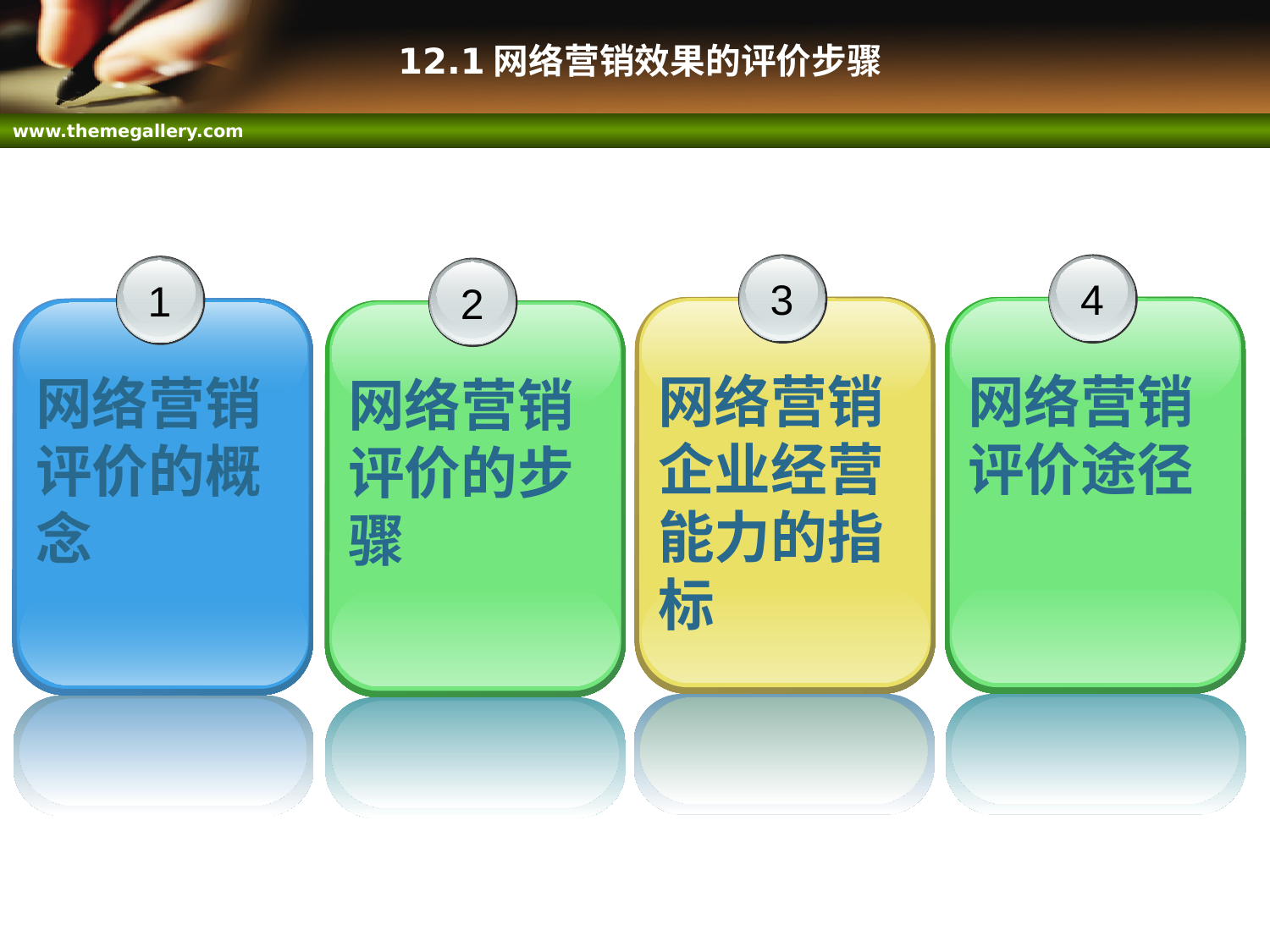

# 12.1网络营销效果的评价步骤

3

网络营销企业经营能力的指标

4

网络营销评价途径

1

网络营销评价的概念

2

网络营销评价的步骤